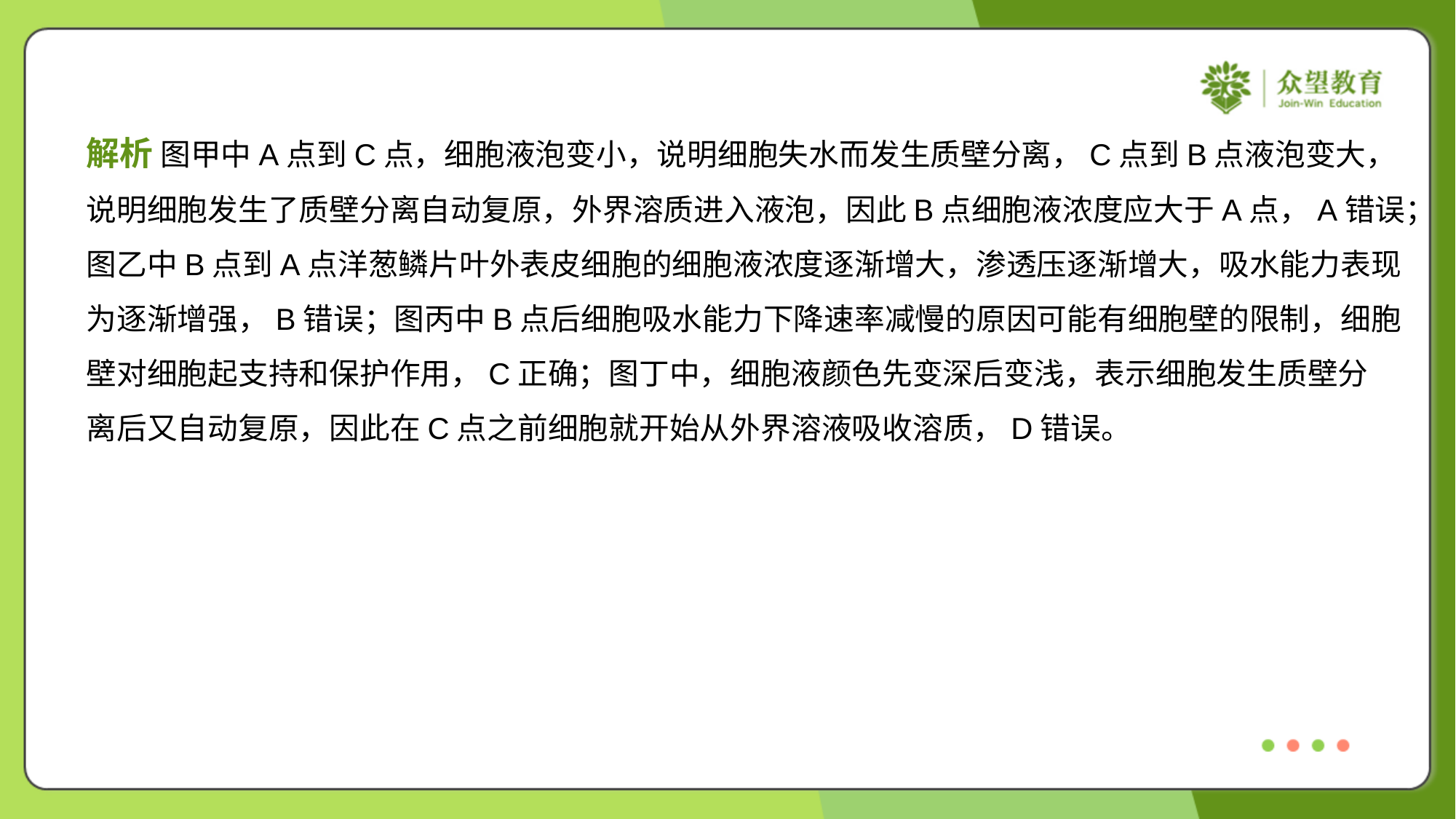

解析 图甲中A点到C点，细胞液泡变小，说明细胞失水而发生质壁分离，C点到B点液泡变大，
说明细胞发生了质壁分离自动复原，外界溶质进入液泡，因此B点细胞液浓度应大于A点，A错误；
图乙中B点到A点洋葱鳞片叶外表皮细胞的细胞液浓度逐渐增大，渗透压逐渐增大，吸水能力表现
为逐渐增强，B错误；图丙中B点后细胞吸水能力下降速率减慢的原因可能有细胞壁的限制，细胞
壁对细胞起支持和保护作用，C正确；图丁中，细胞液颜色先变深后变浅，表示细胞发生质壁分
离后又自动复原，因此在C点之前细胞就开始从外界溶液吸收溶质，D错误。